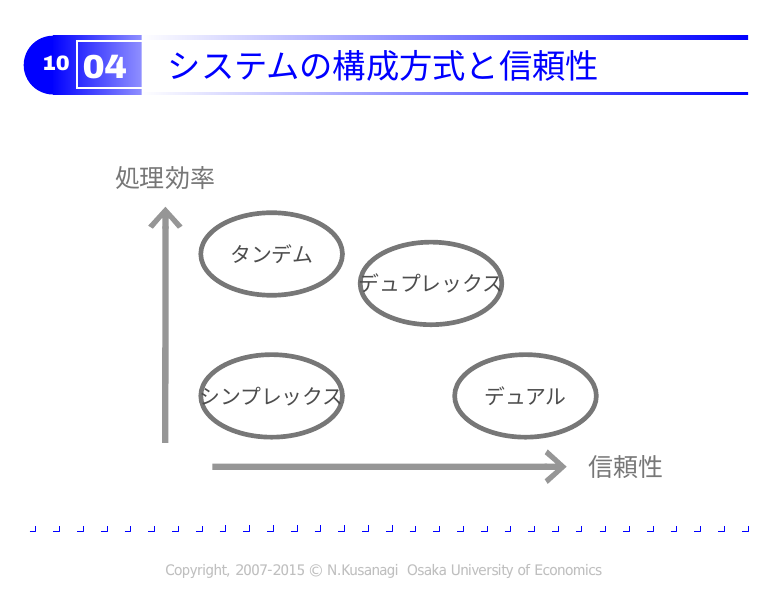

# 04   システムの構成方式と信頼性
処理効率

タンデム
デュプレックス

シンプレックス
デュアル
信頼性